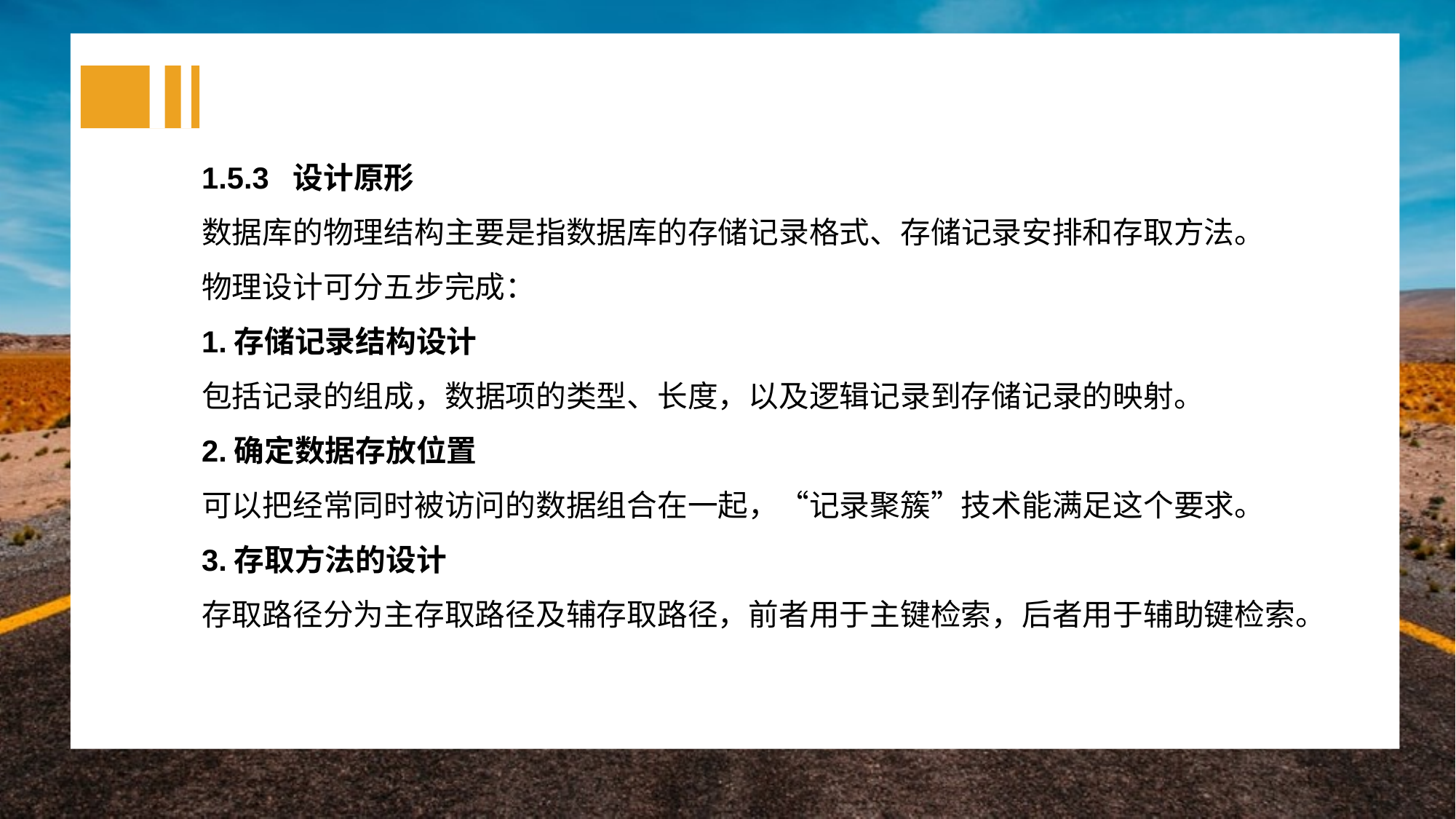

1.5.3  设计原形
数据库的物理结构主要是指数据库的存储记录格式、存储记录安排和存取方法。
物理设计可分五步完成：
1.存储记录结构设计
包括记录的组成，数据项的类型、长度，以及逻辑记录到存储记录的映射。
2.确定数据存放位置
可以把经常同时被访问的数据组合在一起，“记录聚簇”技术能满足这个要求。
3.存取方法的设计
存取路径分为主存取路径及辅存取路径，前者用于主键检索，后者用于辅助键检索。